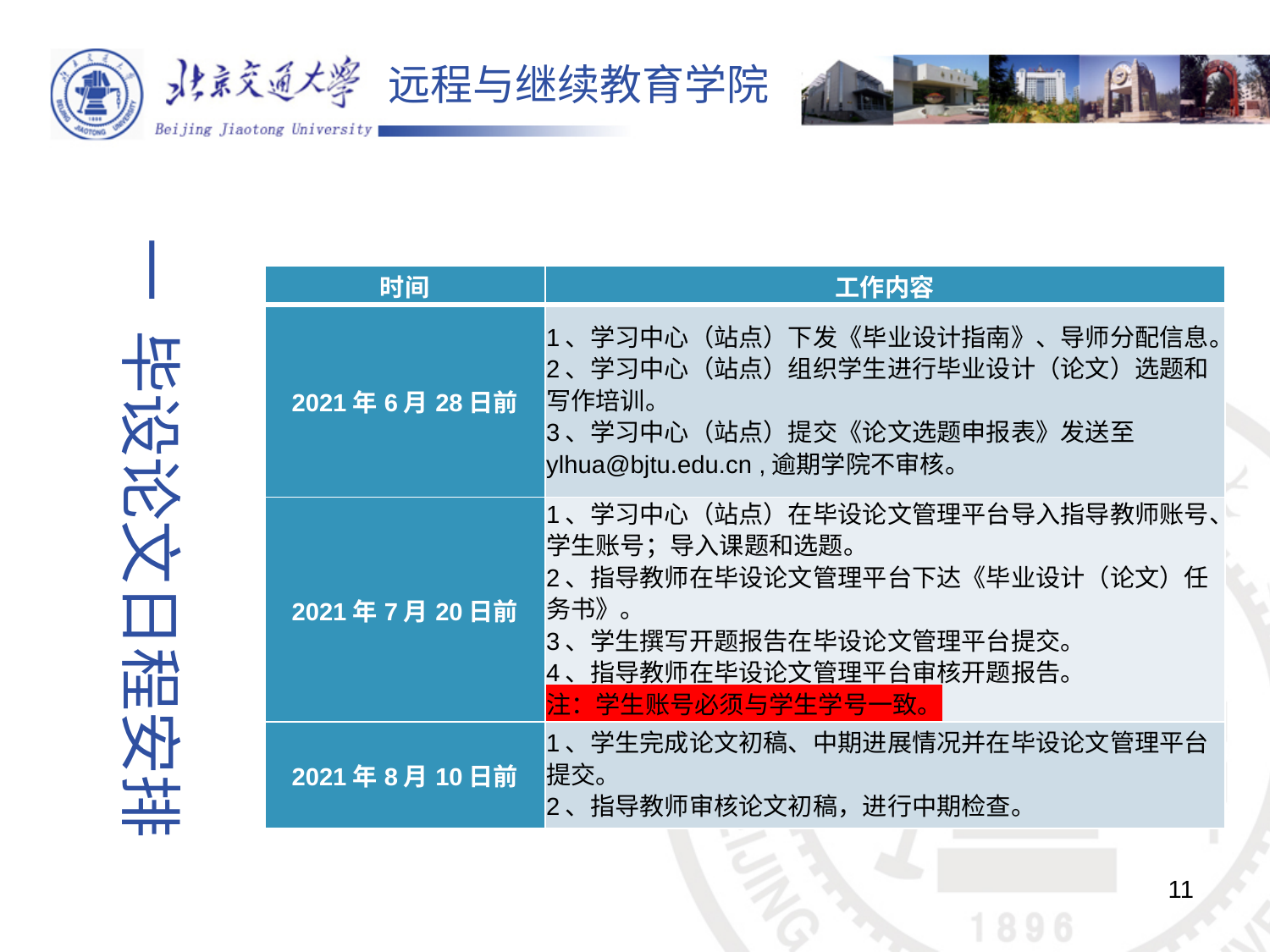

一  毕设论文日程安排
| 时间 | 工作内容 |
| --- | --- |
| 2021年6月28日前 | 1、学习中心（站点）下发《毕业设计指南》、导师分配信息。 2、学习中心（站点）组织学生进行毕业设计（论文）选题和写作培训。 3、学习中心（站点）提交《论文选题申报表》发送至ylhua@bjtu.edu.cn ,逾期学院不审核。 |
| 2021年7月20日前 | 1、学习中心（站点）在毕设论文管理平台导入指导教师账号、学生账号；导入课题和选题。 2、指导教师在毕设论文管理平台下达《毕业设计（论文）任务书》。 3、学生撰写开题报告在毕设论文管理平台提交。 4、指导教师在毕设论文管理平台审核开题报告。 注：学生账号必须与学生学号一致。 |
| 2021年8月10日前 | 1、学生完成论文初稿、中期进展情况并在毕设论文管理平台提交。 2、指导教师审核论文初稿，进行中期检查。 |
11